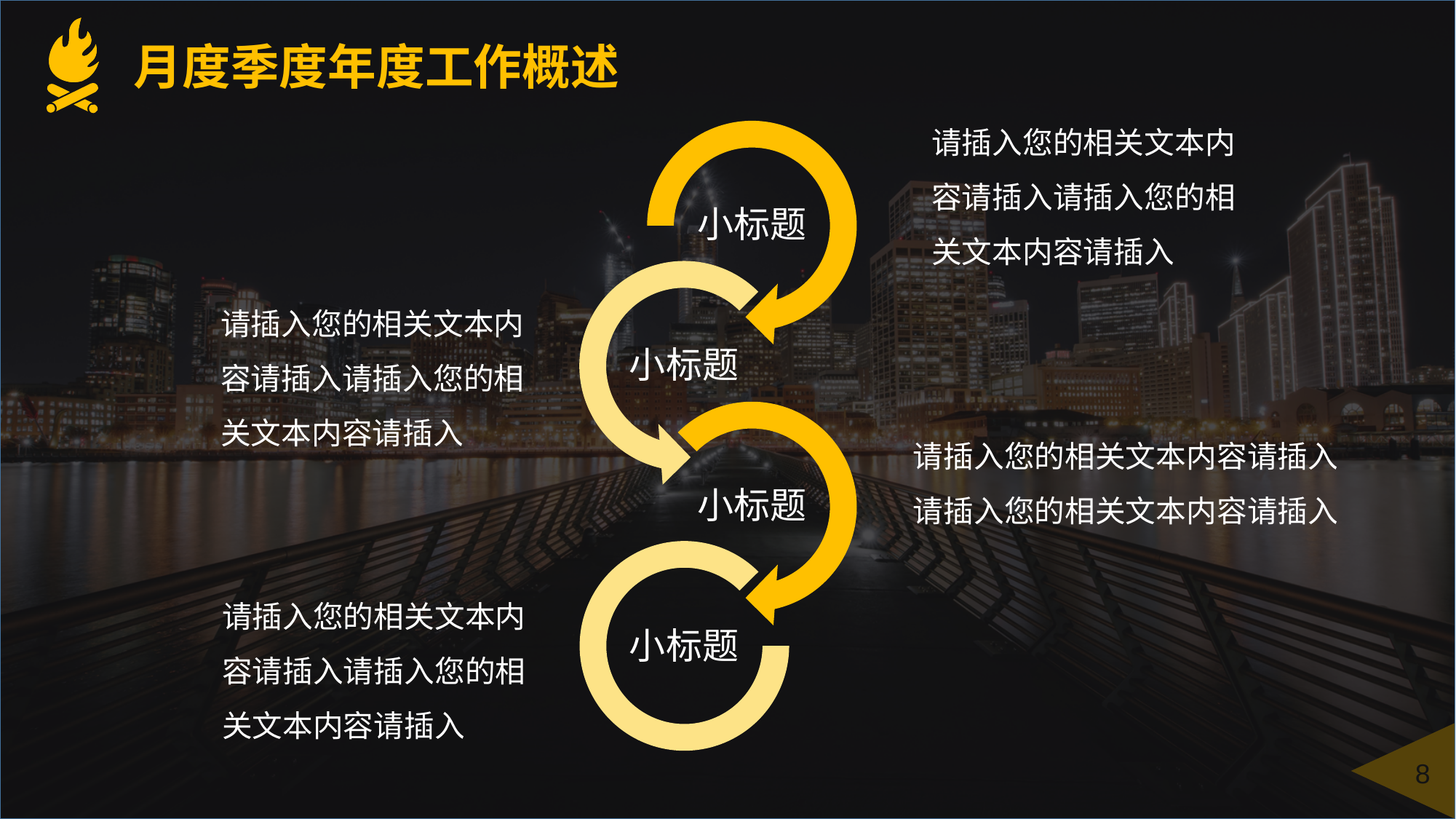

月度季度年度工作概述
请插入您的相关文本内容请插入请插入您的相关文本内容请插入

小标题

请插入您的相关文本内容请插入请插入您的相关文本内容请插入

小标题

请插入您的相关文本内容请插入
请插入您的相关文本内容请插入

小标题

请插入您的相关文本内容请插入请插入您的相关文本内容请插入

小标题